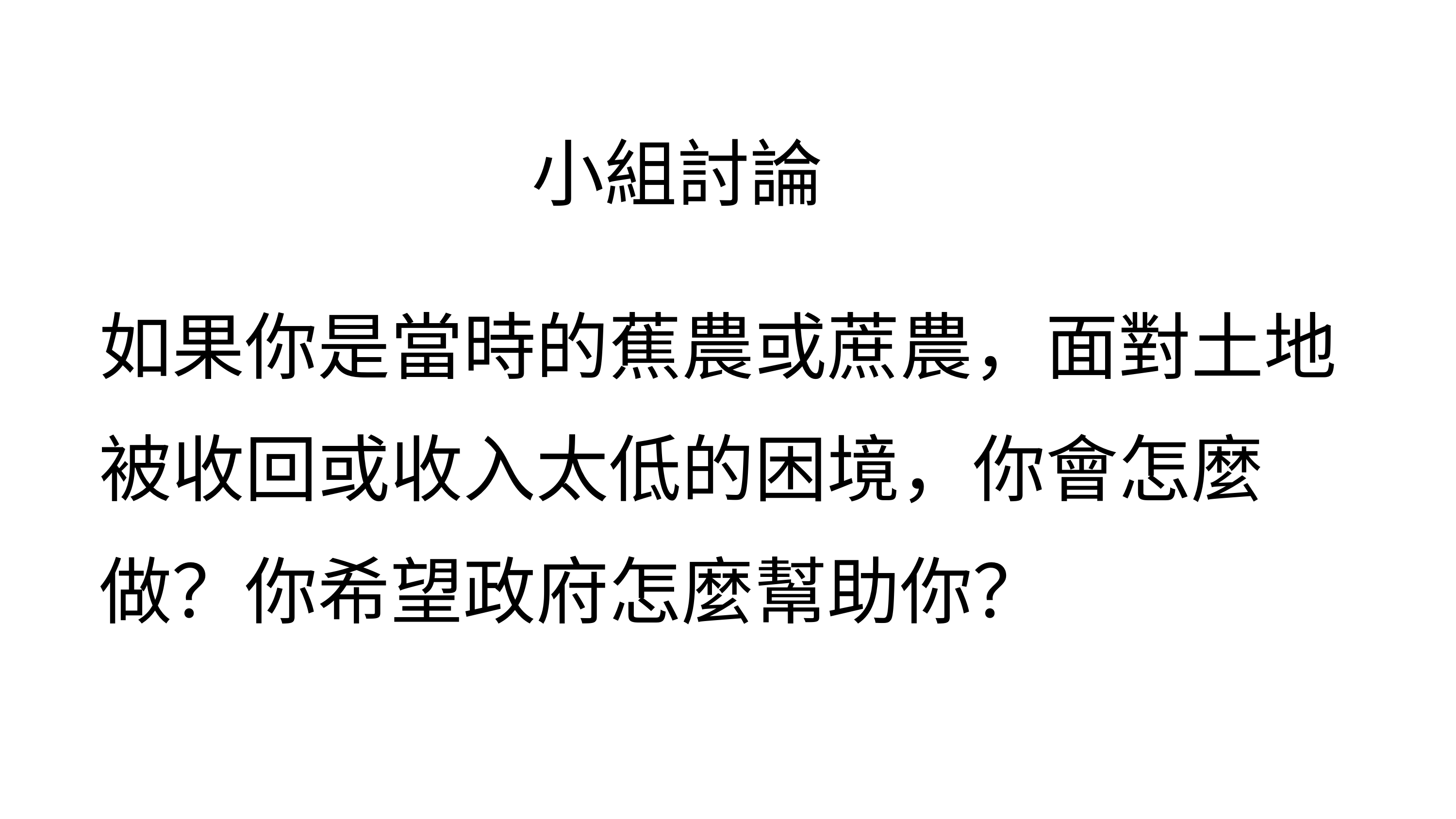

小組討論
如果你是當時的蕉農或蔗農，面對土地被收回或收入太低的困境，你會怎麼做？你希望政府怎麼幫助你？